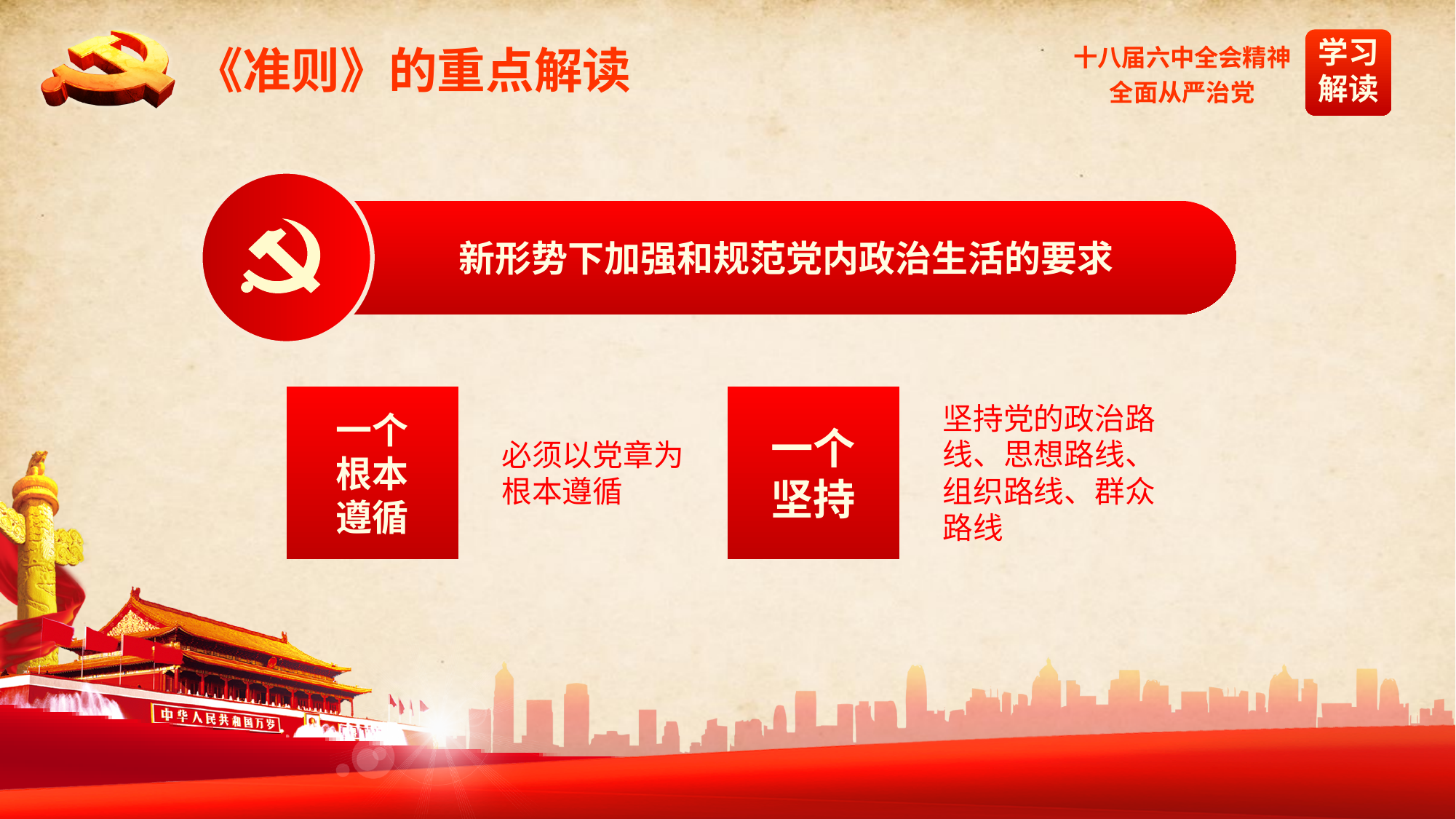

《准则》的重点解读

     新形势下加强和规范党内政治生活的要求
一个
根本
遵循
一个
坚持
坚持党的政治路线、思想路线、组织路线、群众路线
必须以党章为根本遵循